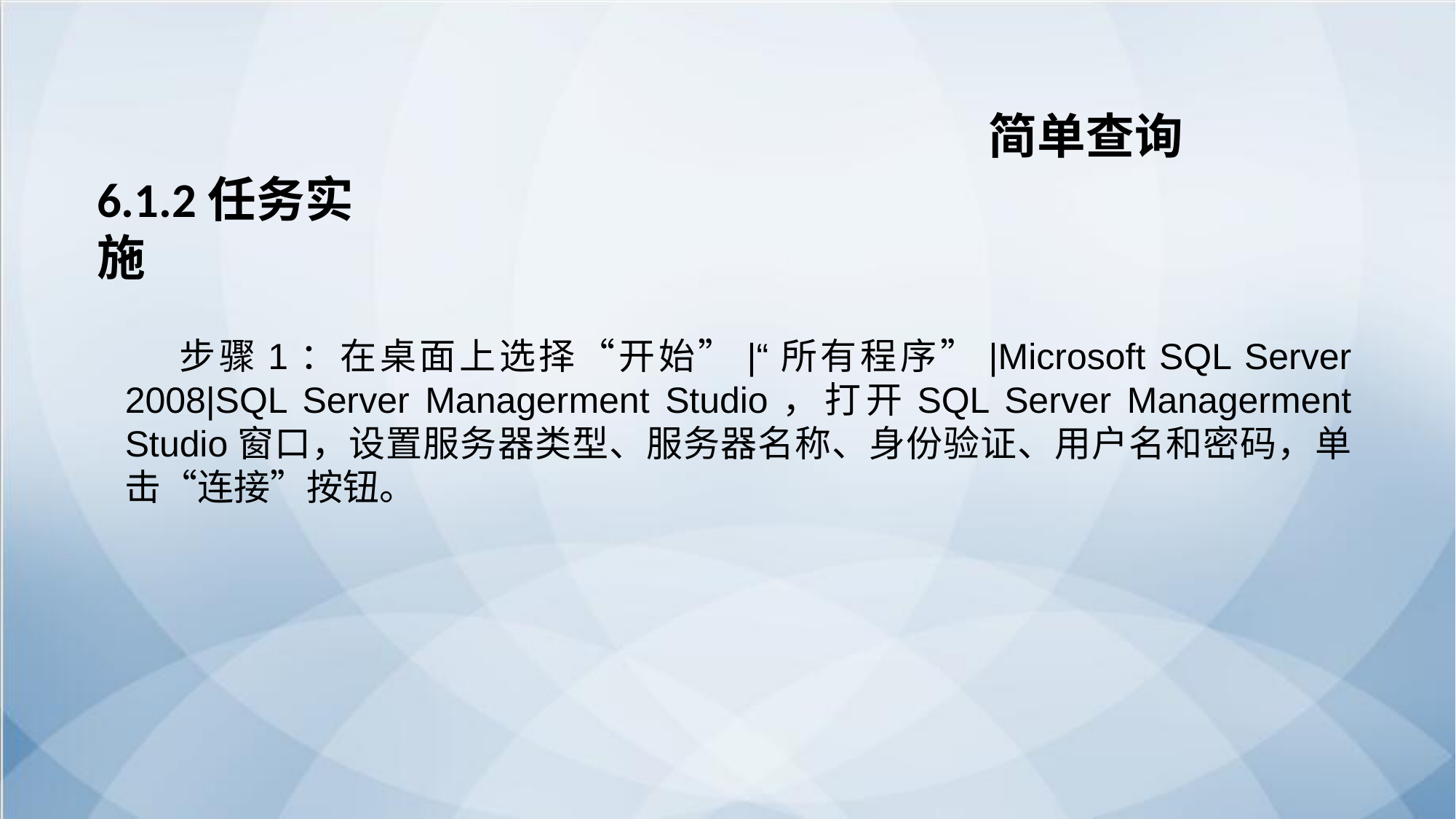

简单查询
6.1.2任务实施

步骤1：在桌面上选择“开始”|“所有程序”|Microsoft SQL Server 2008|SQL Server Managerment Studio，打开SQL Server Managerment Studio窗口，设置服务器类型、服务器名称、身份验证、用户名和密码，单击“连接”按钮。